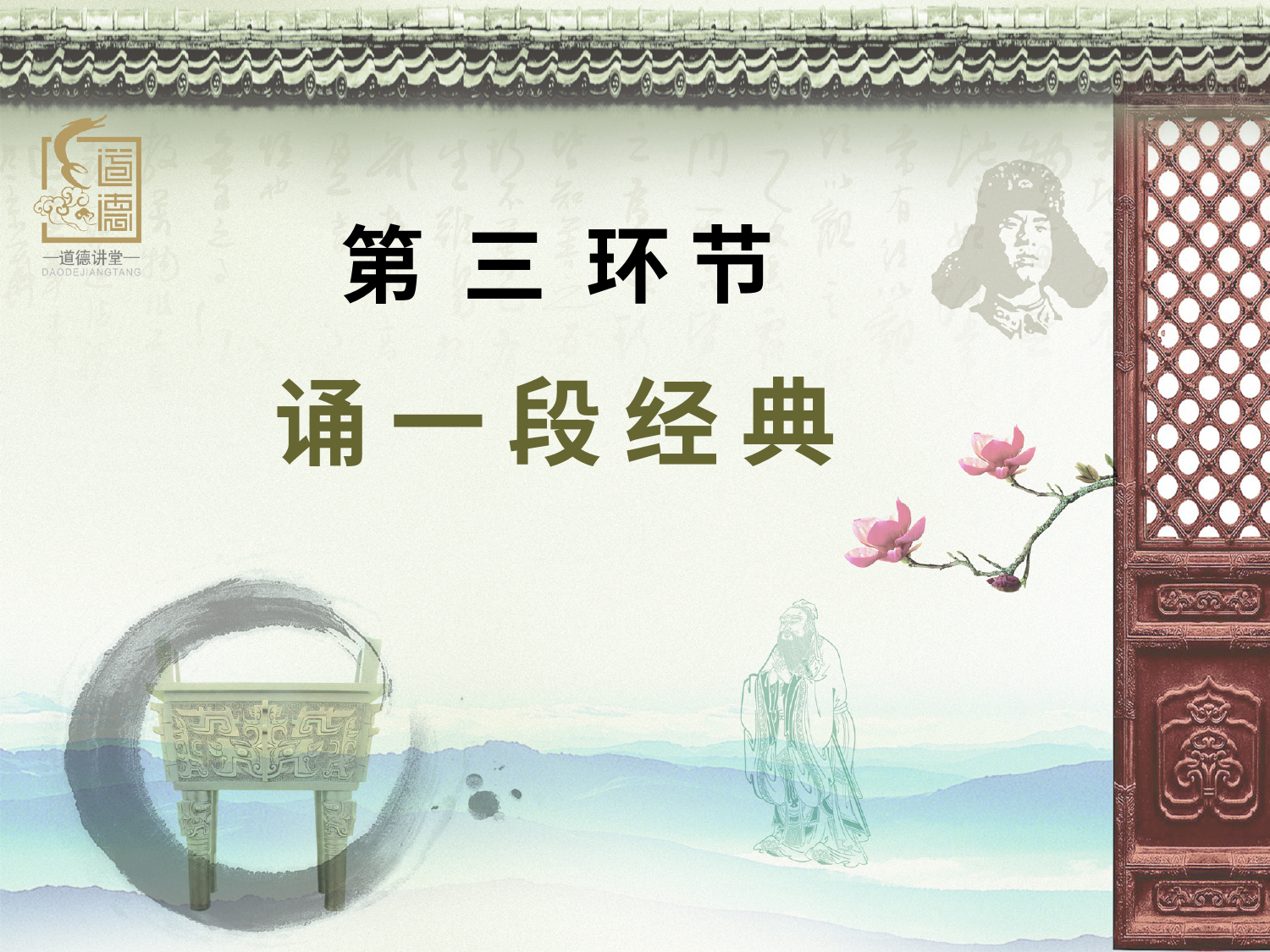

第  三  环 节
诵 一 段 经 典
7